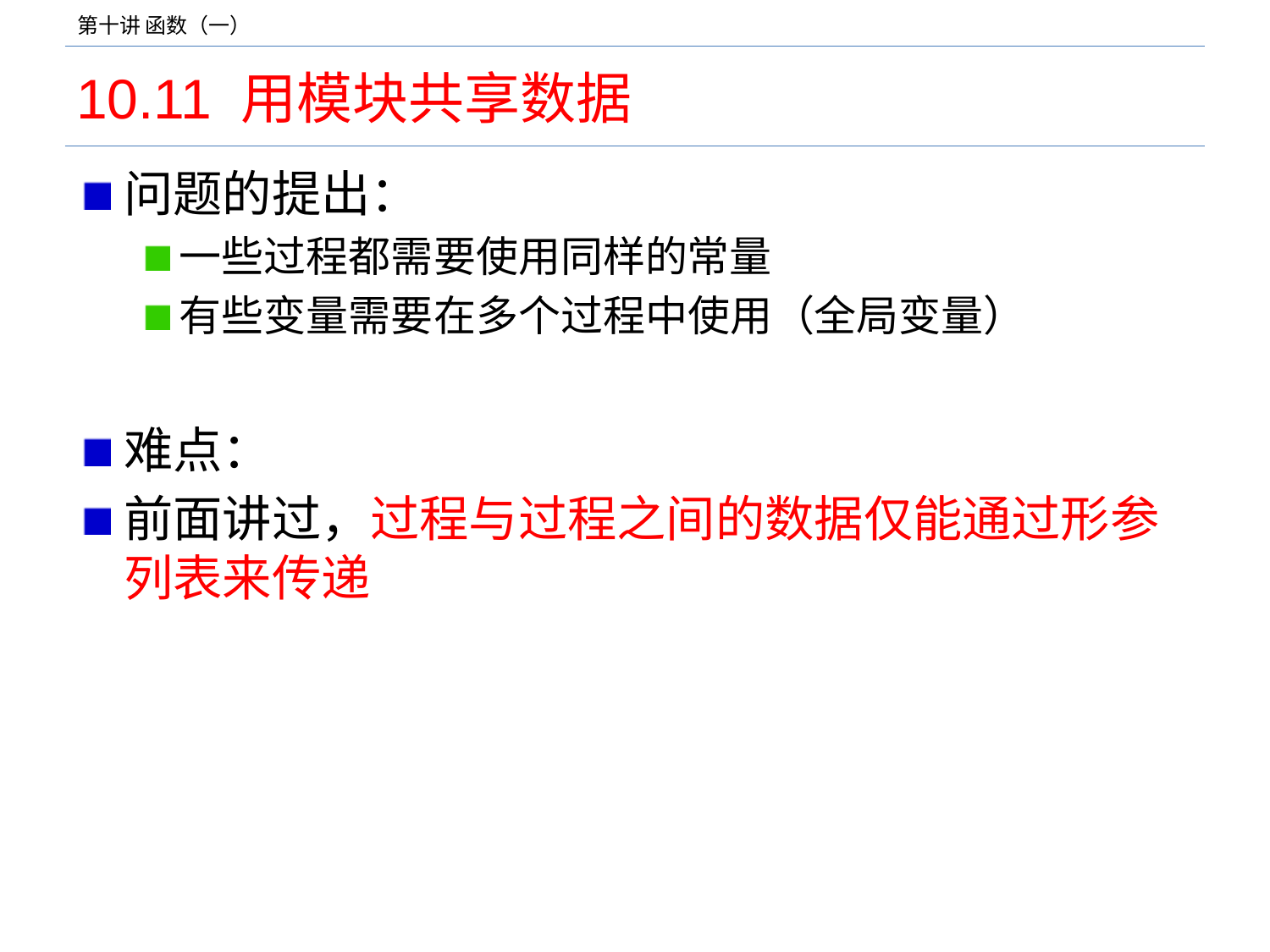

# 10.11 用模块共享数据
问题的提出：
一些过程都需要使用同样的常量
有些变量需要在多个过程中使用（全局变量）

难点：
前面讲过，过程与过程之间的数据仅能通过形参列表来传递